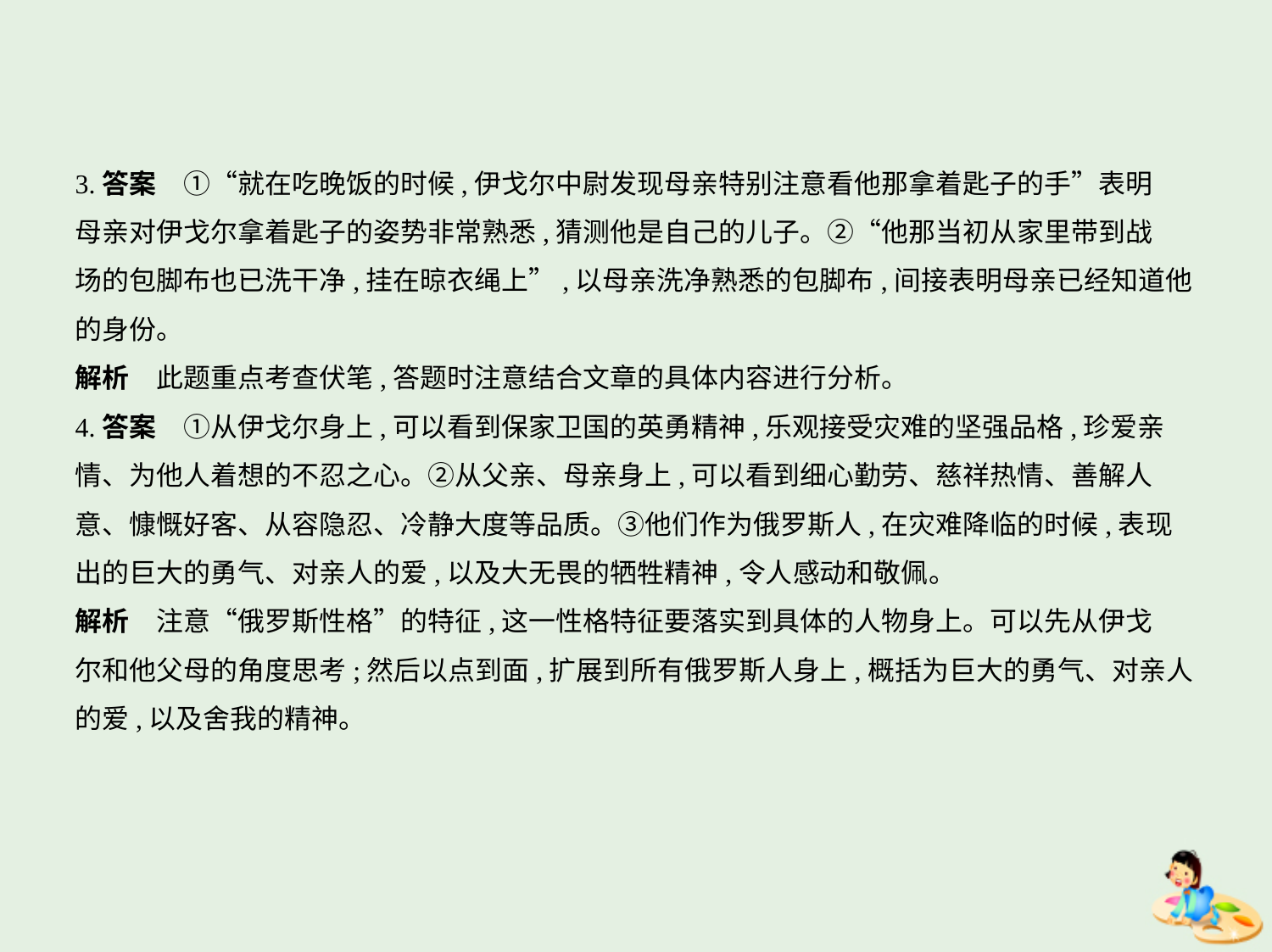

3.答案　①“就在吃晚饭的时候,伊戈尔中尉发现母亲特别注意看他那拿着匙子的手”表明
母亲对伊戈尔拿着匙子的姿势非常熟悉,猜测他是自己的儿子。②“他那当初从家里带到战
场的包脚布也已洗干净,挂在晾衣绳上”,以母亲洗净熟悉的包脚布,间接表明母亲已经知道他
的身份。
解析　此题重点考查伏笔,答题时注意结合文章的具体内容进行分析。
4.答案　①从伊戈尔身上,可以看到保家卫国的英勇精神,乐观接受灾难的坚强品格,珍爱亲
情、为他人着想的不忍之心。②从父亲、母亲身上,可以看到细心勤劳、慈祥热情、善解人
意、慷慨好客、从容隐忍、冷静大度等品质。③他们作为俄罗斯人,在灾难降临的时候,表现
出的巨大的勇气、对亲人的爱,以及大无畏的牺牲精神,令人感动和敬佩。
解析　注意“俄罗斯性格”的特征,这一性格特征要落实到具体的人物身上。可以先从伊戈
尔和他父母的角度思考;然后以点到面,扩展到所有俄罗斯人身上,概括为巨大的勇气、对亲人
的爱,以及舍我的精神。